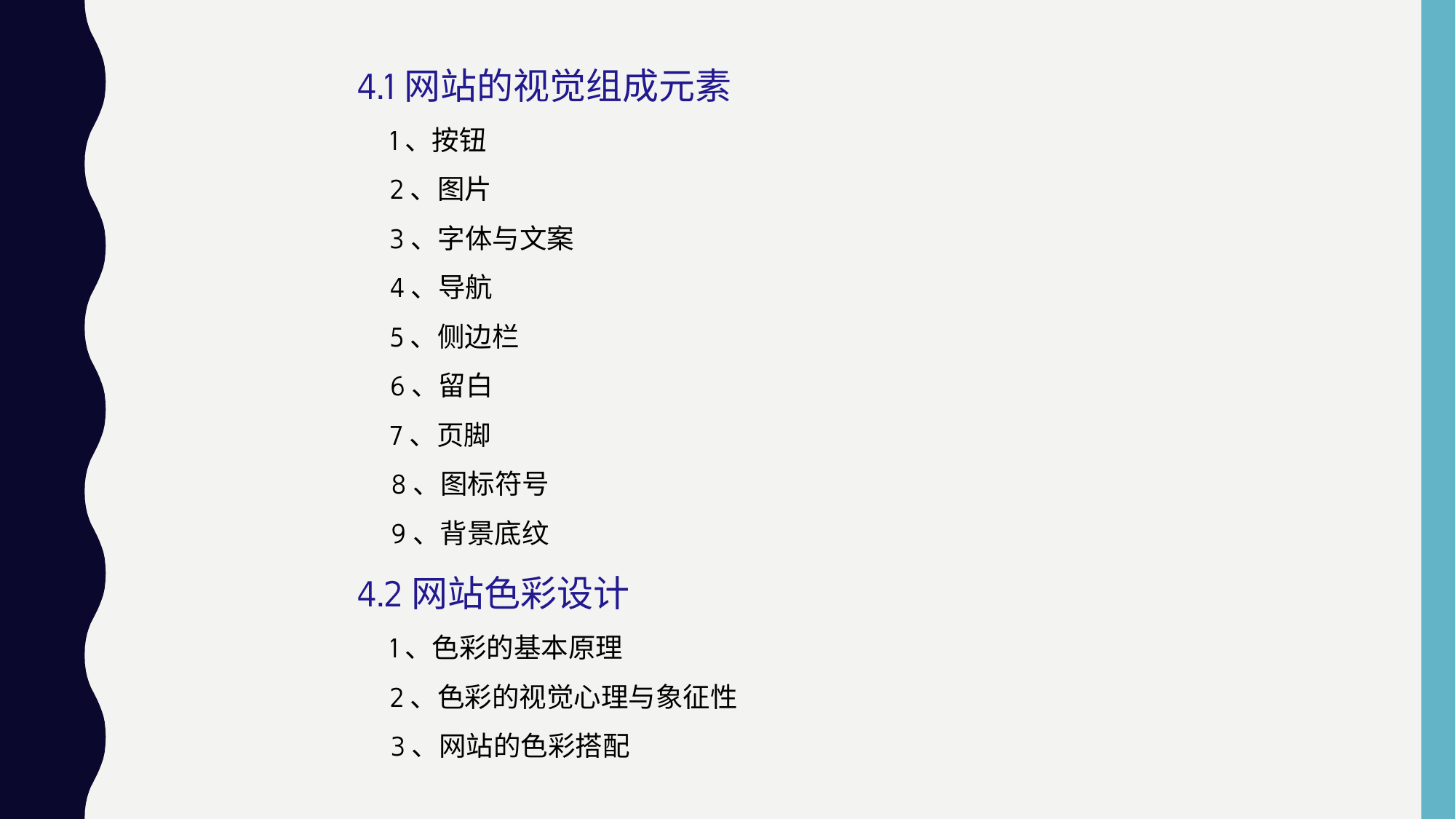

4.1网站的视觉组成元素
    1、按钮
    2、图片
    3、字体与文案
    4、导航
    5、侧边栏
    6、留白
    7、页脚
　8、图标符号
　9、背景底纹
4.2网站色彩设计
    1、色彩的基本原理
    2、色彩的视觉心理与象征性
　3、网站的色彩搭配